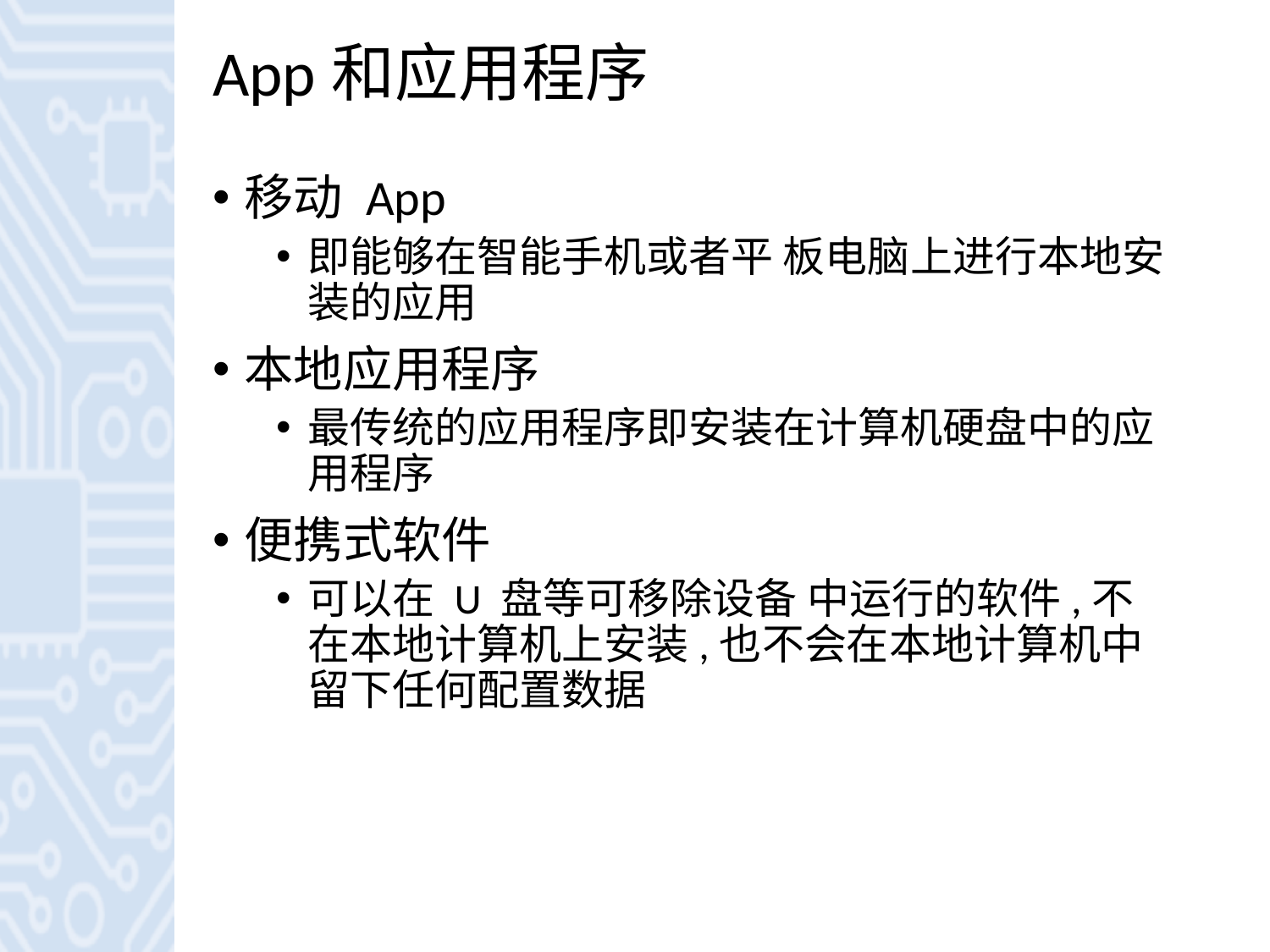

# App和应用程序
移动 App
即能够在智能手机或者平 板电脑上进行本地安装的应用
本地应用程序
最传统的应用程序即安装在计算机硬盘中的应用程序
便携式软件
可以在 U 盘等可移除设备 中运行的软件,不在本地计算机上安装,也不会在本地计算机中留下任何配置数据